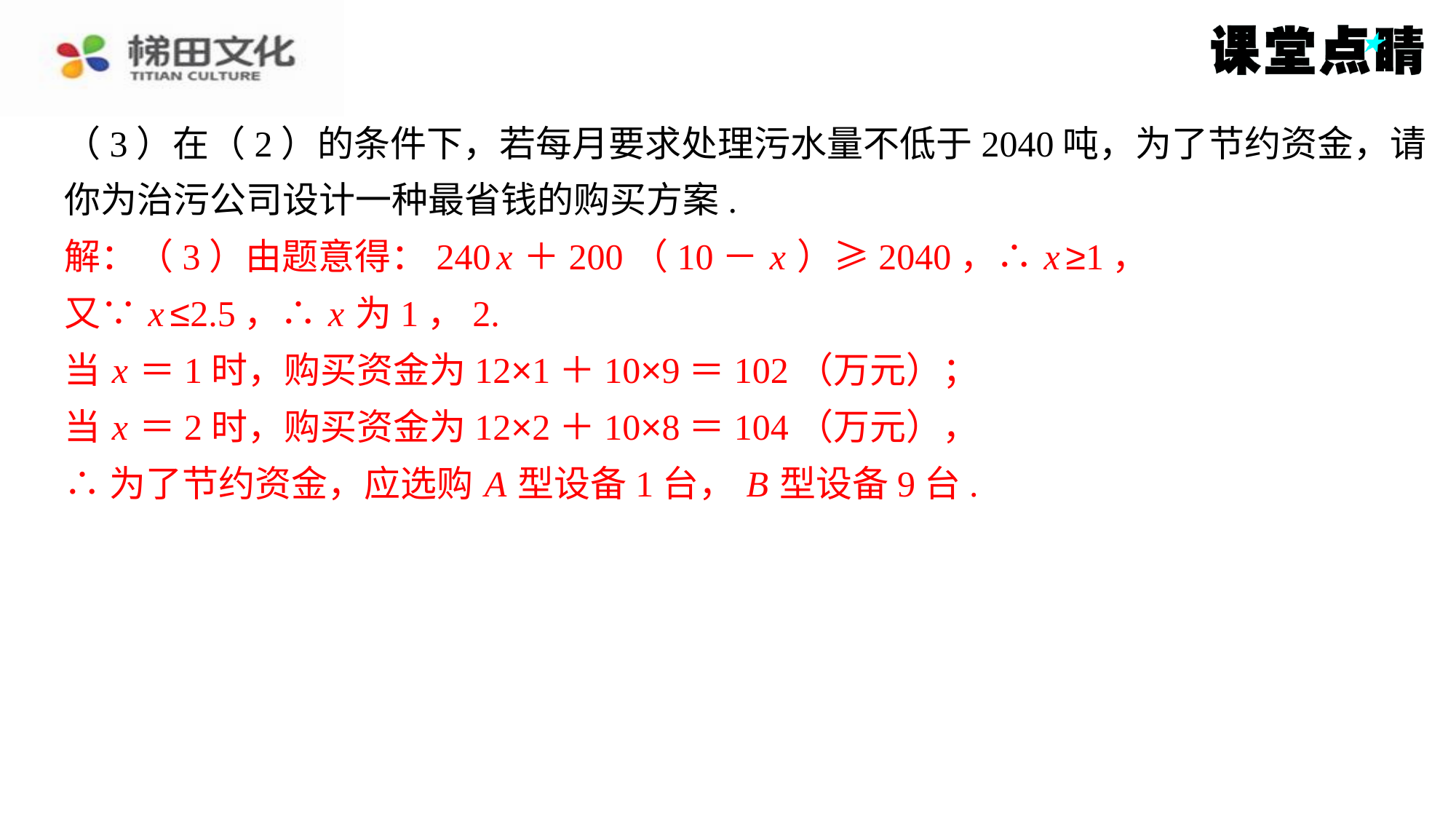

（3）在（2）的条件下，若每月要求处理污水量不低于2040吨，为了节约资金，请
你为治污公司设计一种最省钱的购买方案.
解：（3）由题意得：240 x ＋200（10－ x ）≥2040，∴ x ≥1，
又∵ x ≤2.5，∴ x 为1，2.
当 x ＝1时，购买资金为12×1＋10×9＝102（万元）；
当 x ＝2时，购买资金为12×2＋10×8＝104（万元），
∴为了节约资金，应选购 A 型设备1台， B 型设备9台.
解：（3）由题意得：240 x ＋200（10－ x ）≥2040，∴ x ≥1，
又∵ x ≤2.5，∴ x 为1，2.
当 x ＝1时，购买资金为12×1＋10×9＝102（万元）；
当 x ＝2时，购买资金为12×2＋10×8＝104（万元），
∴为了节约资金，应选购 A 型设备1台， B 型设备9台.